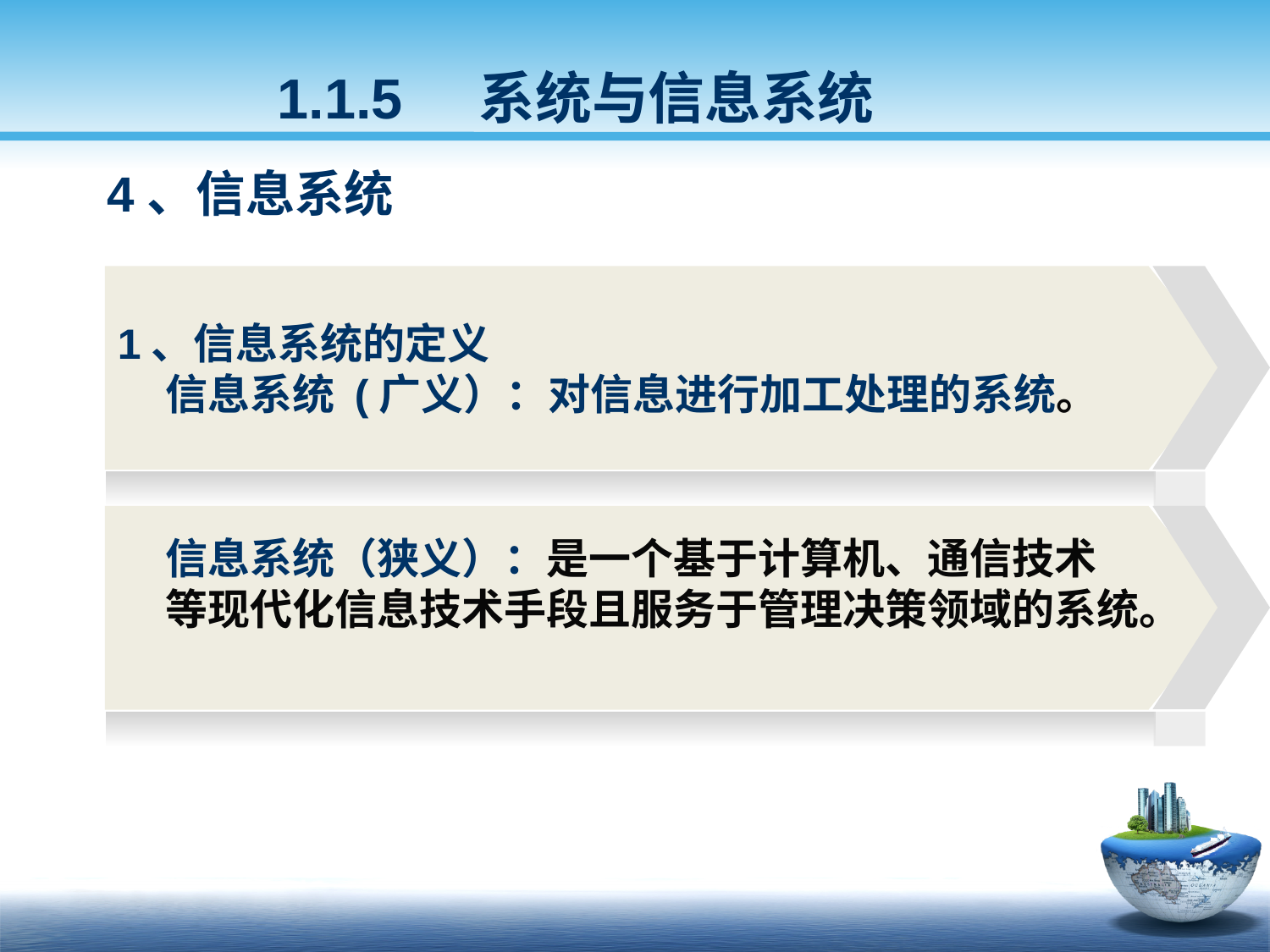

1.1.5    系统与信息系统
4、信息系统
1、信息系统的定义
    信息系统 (广义）：对信息进行加工处理的系统。

    信息系统（狭义）：是一个基于计算机、通信技术
    等现代化信息技术手段且服务于管理决策领域的系统。